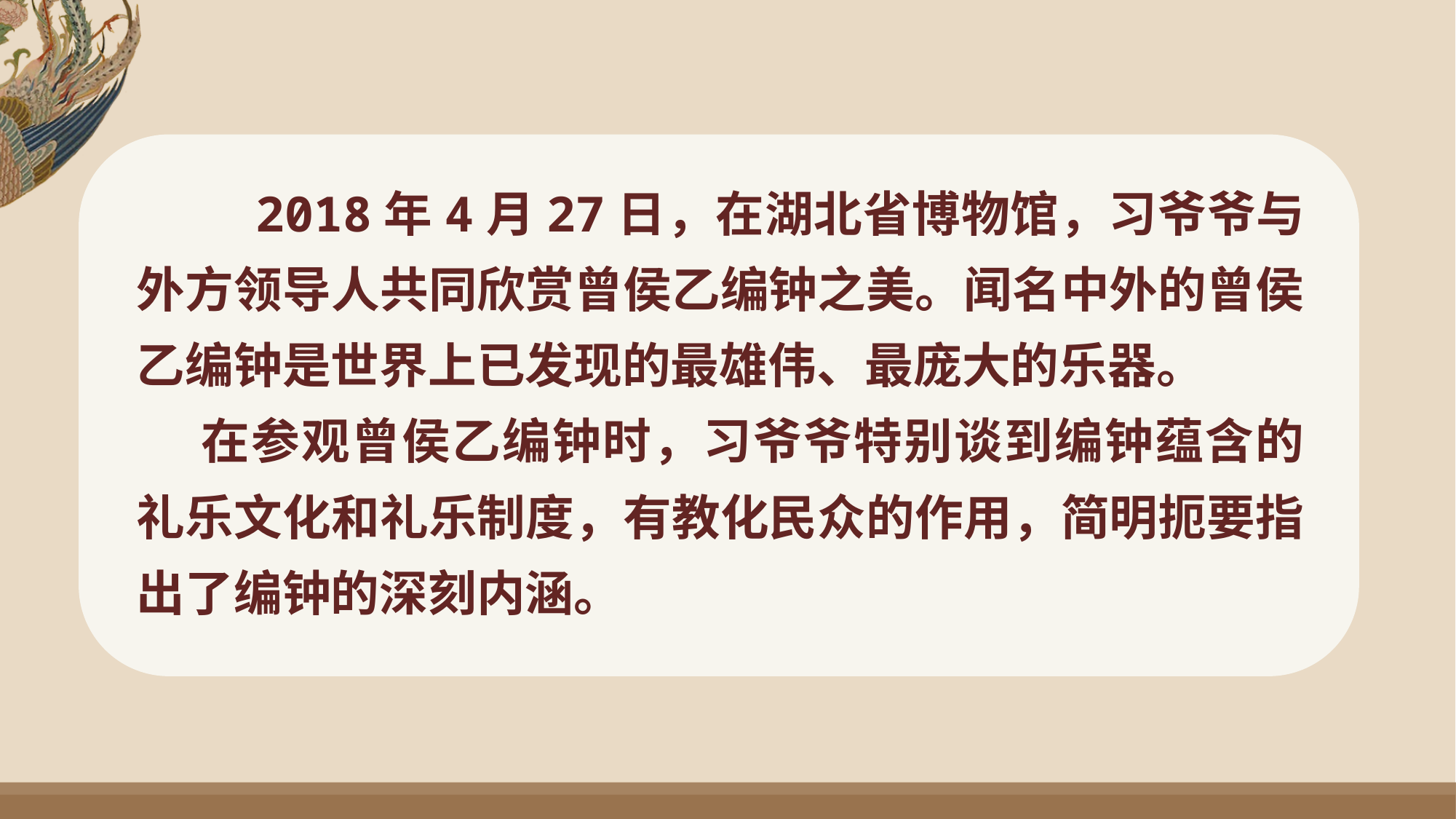

2018年4月27日，在湖北省博物馆，习爷爷与外方领导人共同欣赏曾侯乙编钟之美。闻名中外的曾侯乙编钟是世界上已发现的最雄伟、最庞大的乐器。
    在参观曾侯乙编钟时，习爷爷特别谈到编钟蕴含的礼乐文化和礼乐制度，有教化民众的作用，简明扼要指出了编钟的深刻内涵。